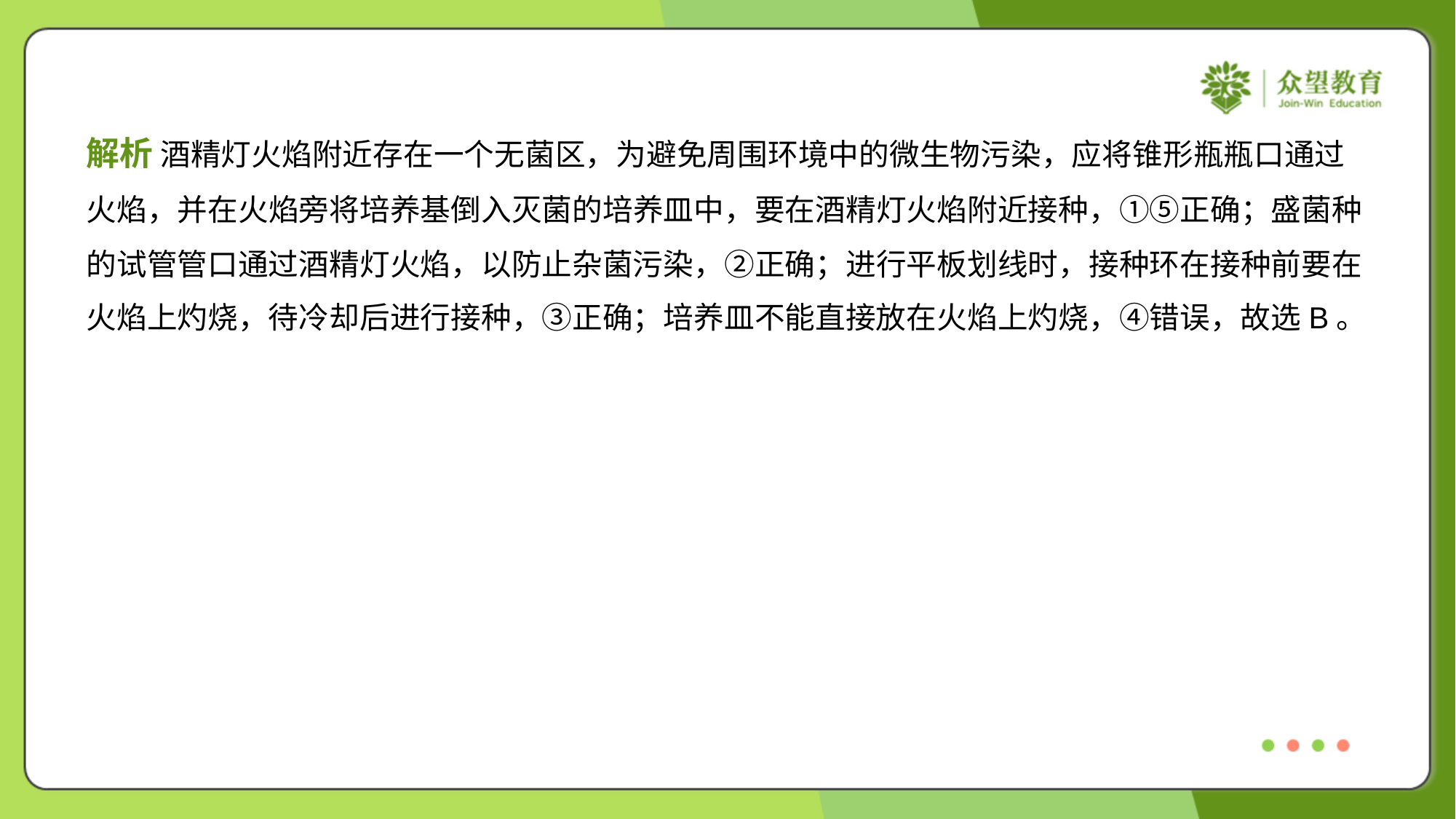

解析 酒精灯火焰附近存在一个无菌区，为避免周围环境中的微生物污染，应将锥形瓶瓶口通过
火焰，并在火焰旁将培养基倒入灭菌的培养皿中，要在酒精灯火焰附近接种，①⑤正确；盛菌种
的试管管口通过酒精灯火焰，以防止杂菌污染，②正确；进行平板划线时，接种环在接种前要在
火焰上灼烧，待冷却后进行接种，③正确；培养皿不能直接放在火焰上灼烧，④错误，故选B。